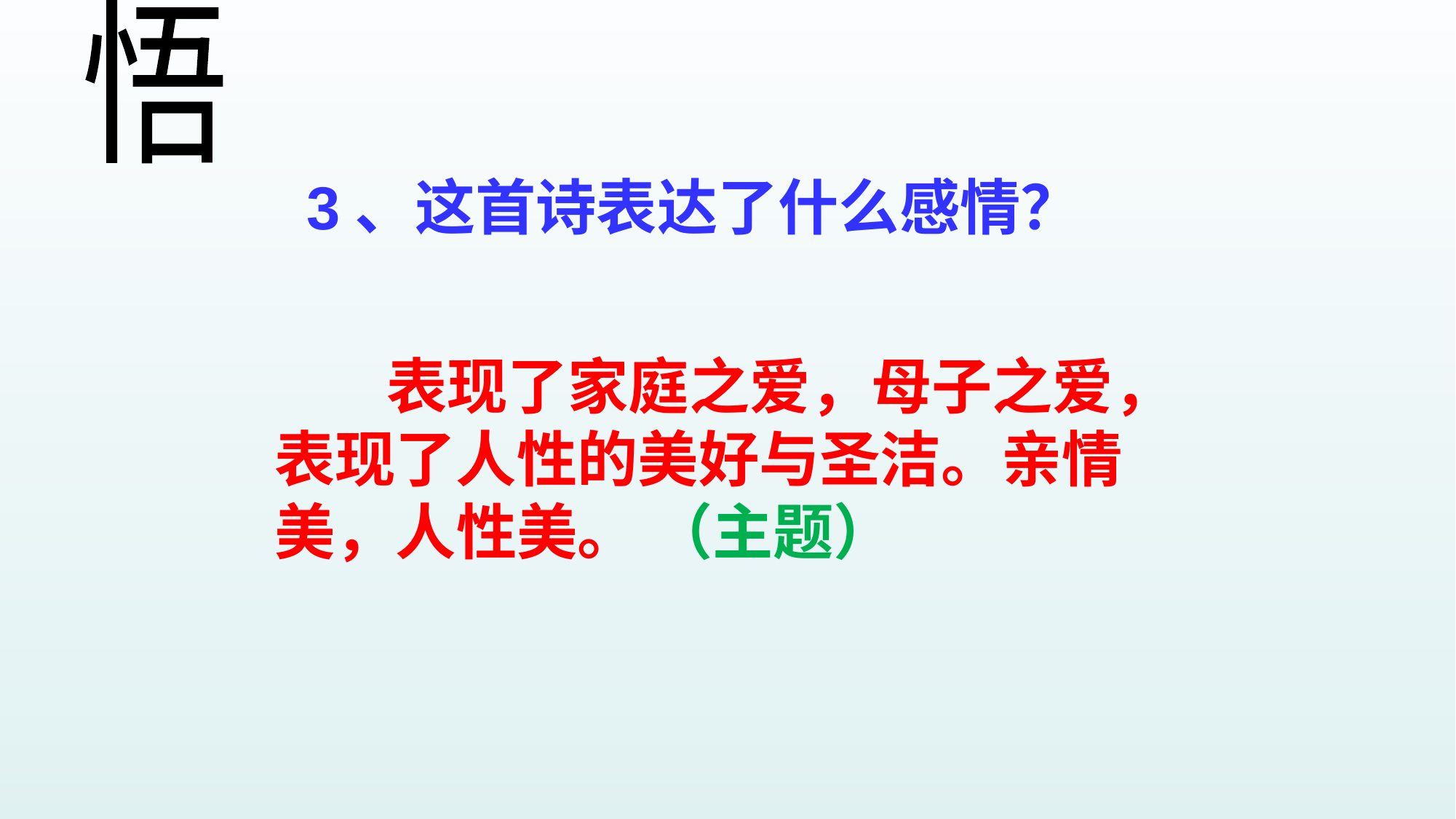

悟
3、这首诗表达了什么感情？
          表现了家庭之爱，母子之爱，表现了人性的美好与圣洁。亲情美，人性美。 （主题）